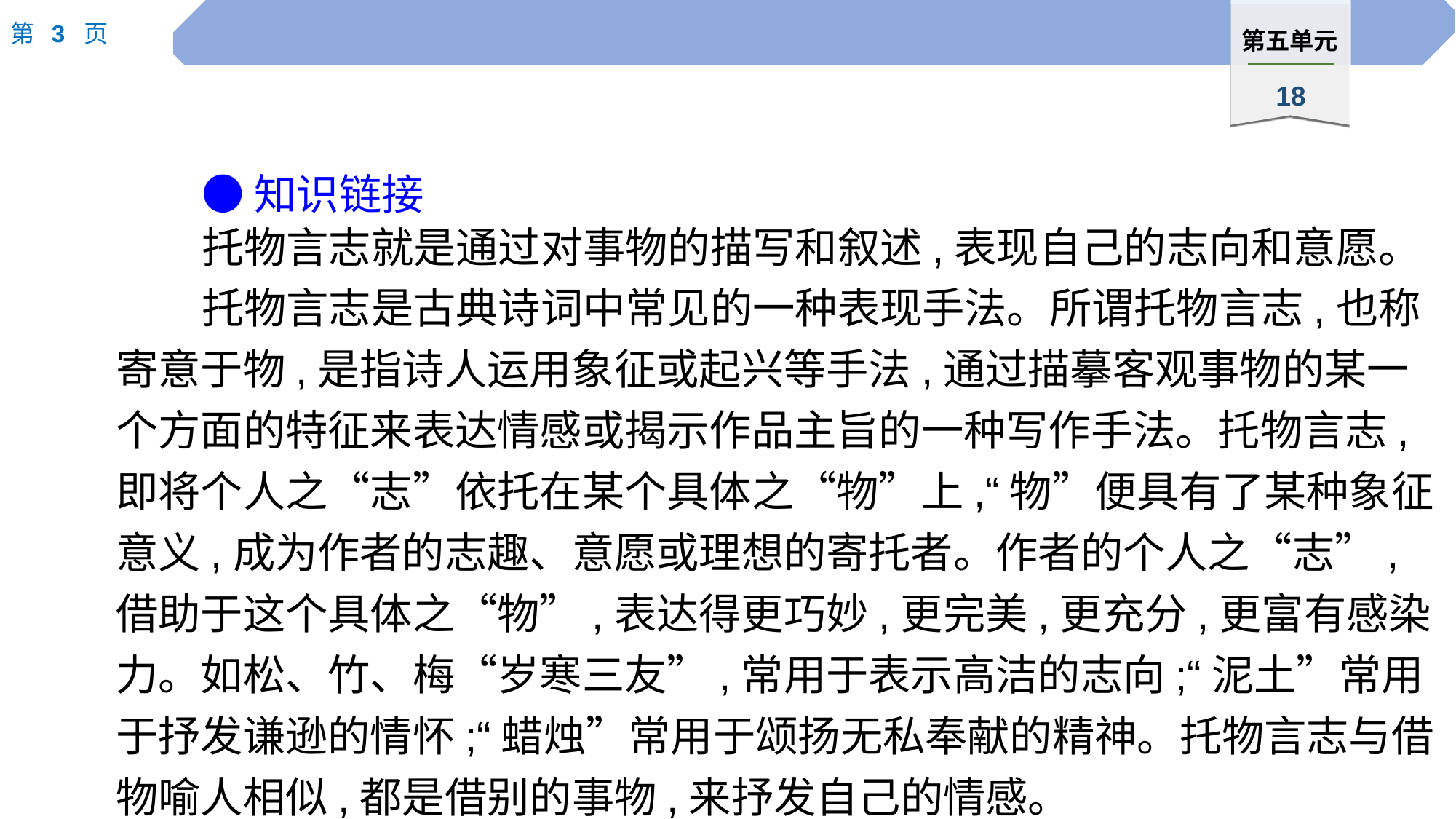

●知识链接
托物言志就是通过对事物的描写和叙述,表现自己的志向和意愿。
托物言志是古典诗词中常见的一种表现手法。所谓托物言志,也称寄意于物,是指诗人运用象征或起兴等手法,通过描摹客观事物的某一个方面的特征来表达情感或揭示作品主旨的一种写作手法。托物言志,即将个人之“志”依托在某个具体之“物”上,“物”便具有了某种象征意义,成为作者的志趣、意愿或理想的寄托者。作者的个人之“志”,借助于这个具体之“物”,表达得更巧妙,更完美,更充分,更富有感染力。如松、竹、梅“岁寒三友”,常用于表示高洁的志向;“泥土”常用于抒发谦逊的情怀;“蜡烛”常用于颂扬无私奉献的精神。托物言志与借物喻人相似,都是借别的事物,来抒发自己的情感。